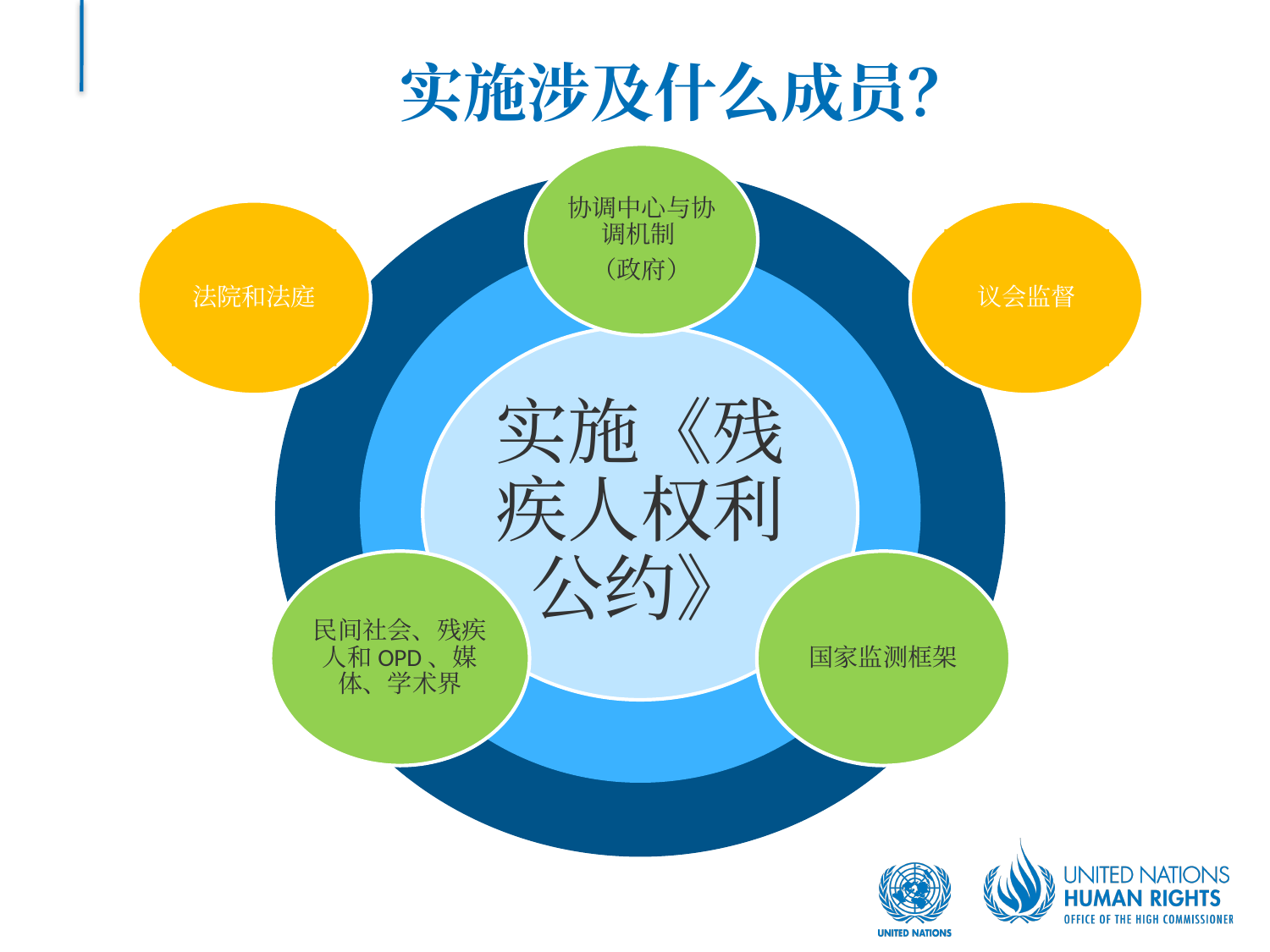

实施涉及什么成员？
实施《残疾人权利公约》
协调中心与协调机制
（政府）
国家监测框架
民间社会、残疾人和OPD、媒体、学术界

法院和法庭

议会监督